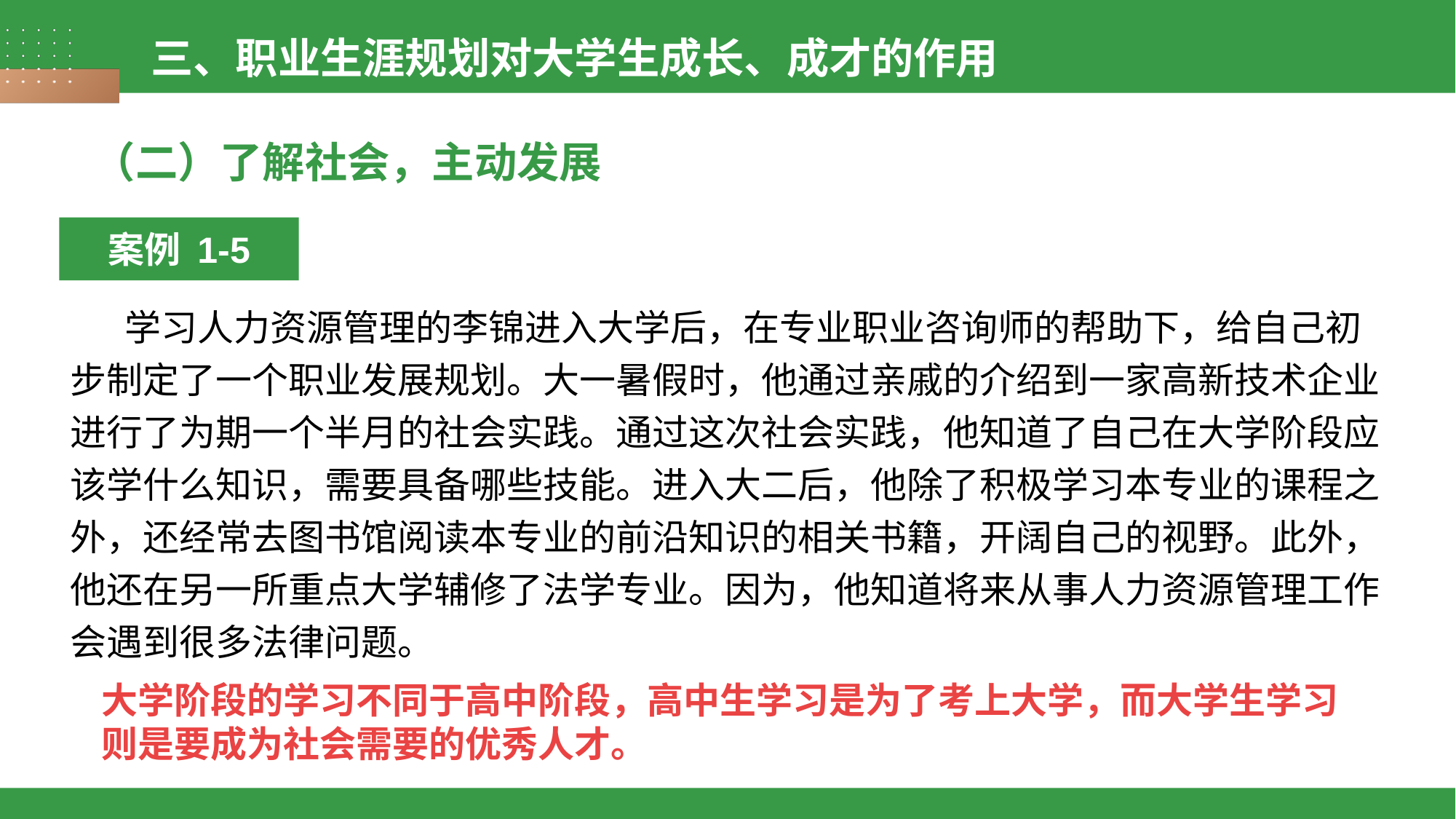

三、职业生涯规划对大学生成长、成才的作用
（二）了解社会，主动发展
案例 1-5
学习人力资源管理的李锦进入大学后，在专业职业咨询师的帮助下，给自己初步制定了一个职业发展规划。大一暑假时，他通过亲戚的介绍到一家高新技术企业进行了为期一个半月的社会实践。通过这次社会实践，他知道了自己在大学阶段应该学什么知识，需要具备哪些技能。进入大二后，他除了积极学习本专业的课程之外，还经常去图书馆阅读本专业的前沿知识的相关书籍，开阔自己的视野。此外，他还在另一所重点大学辅修了法学专业。因为，他知道将来从事人力资源管理工作会遇到很多法律问题。
大学阶段的学习不同于高中阶段，高中生学习是为了考上大学，而大学生学习则是要成为社会需要的优秀人才。